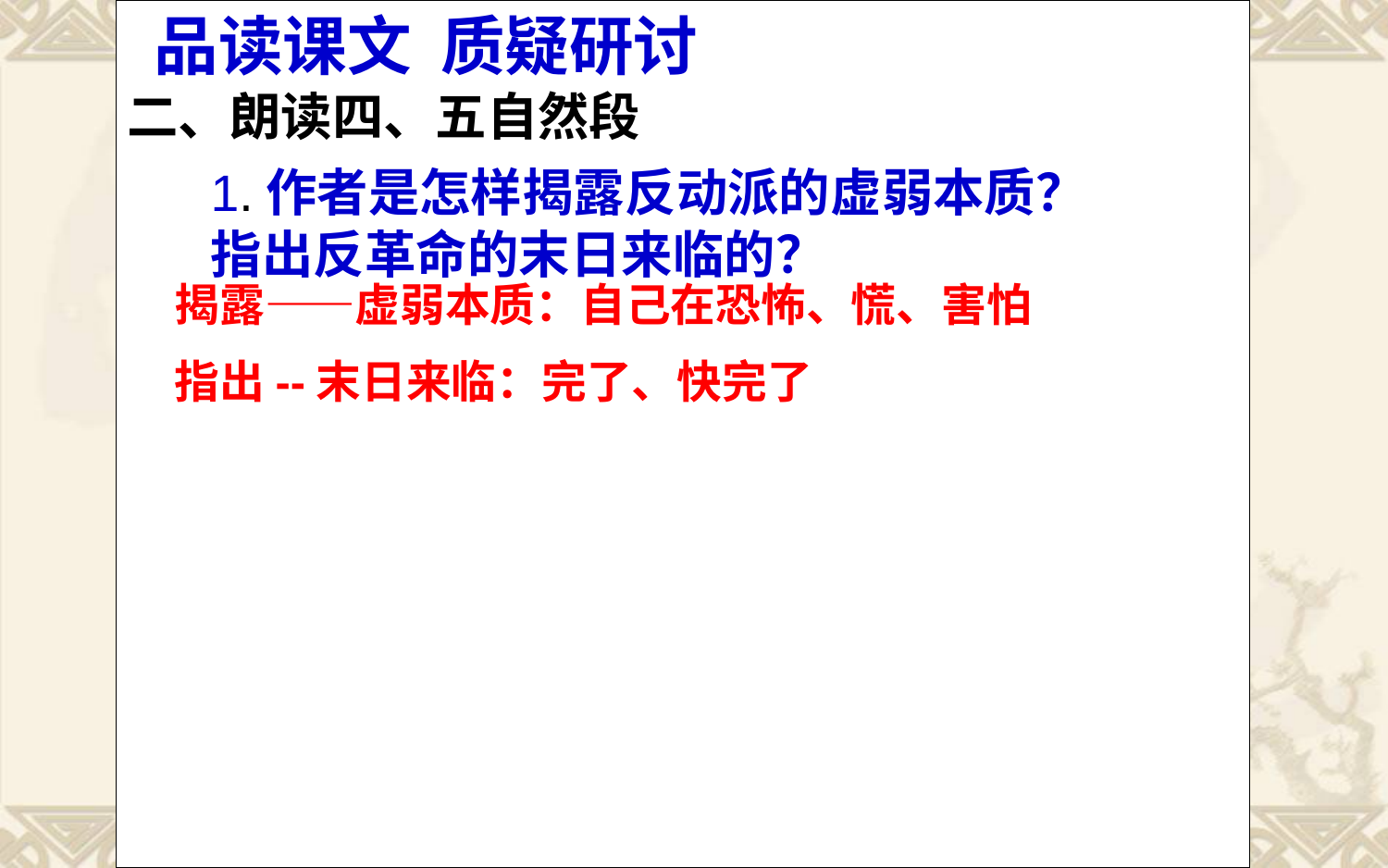

品读课文  质疑研讨
二、朗读四、五自然段

#
1.作者是怎样揭露反动派的虚弱本质？指出反革命的末日来临的？
揭露——虚弱本质：自己在恐怖、慌、害怕
指出--末日来临：完了、快完了